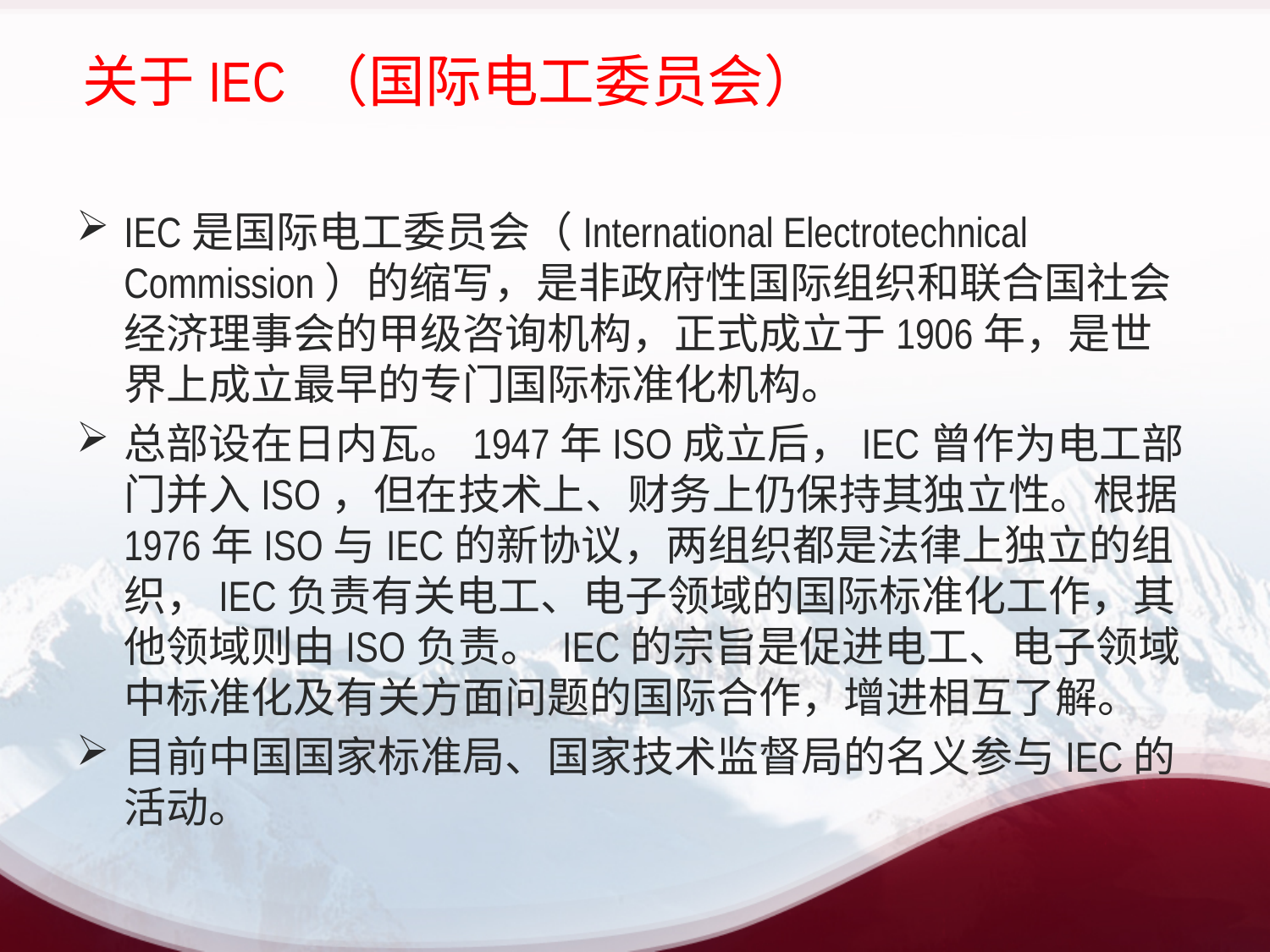

# 关于IEC （国际电工委员会）
IEC是国际电工委员会（International Electrotechnical Commission）的缩写，是非政府性国际组织和联合国社会经济理事会的甲级咨询机构，正式成立于1906年，是世界上成立最早的专门国际标准化机构。
总部设在日内瓦。1947年ISO成立后，IEC曾作为电工部门并入ISO，但在技术上、财务上仍保持其独立性。根据1976年ISO与IEC的新协议，两组织都是法律上独立的组织，IEC负责有关电工、电子领域的国际标准化工作，其他领域则由ISO负责。 IEC的宗旨是促进电工、电子领域中标准化及有关方面问题的国际合作，增进相互了解。
目前中国国家标准局、国家技术监督局的名义参与IEC的活动。